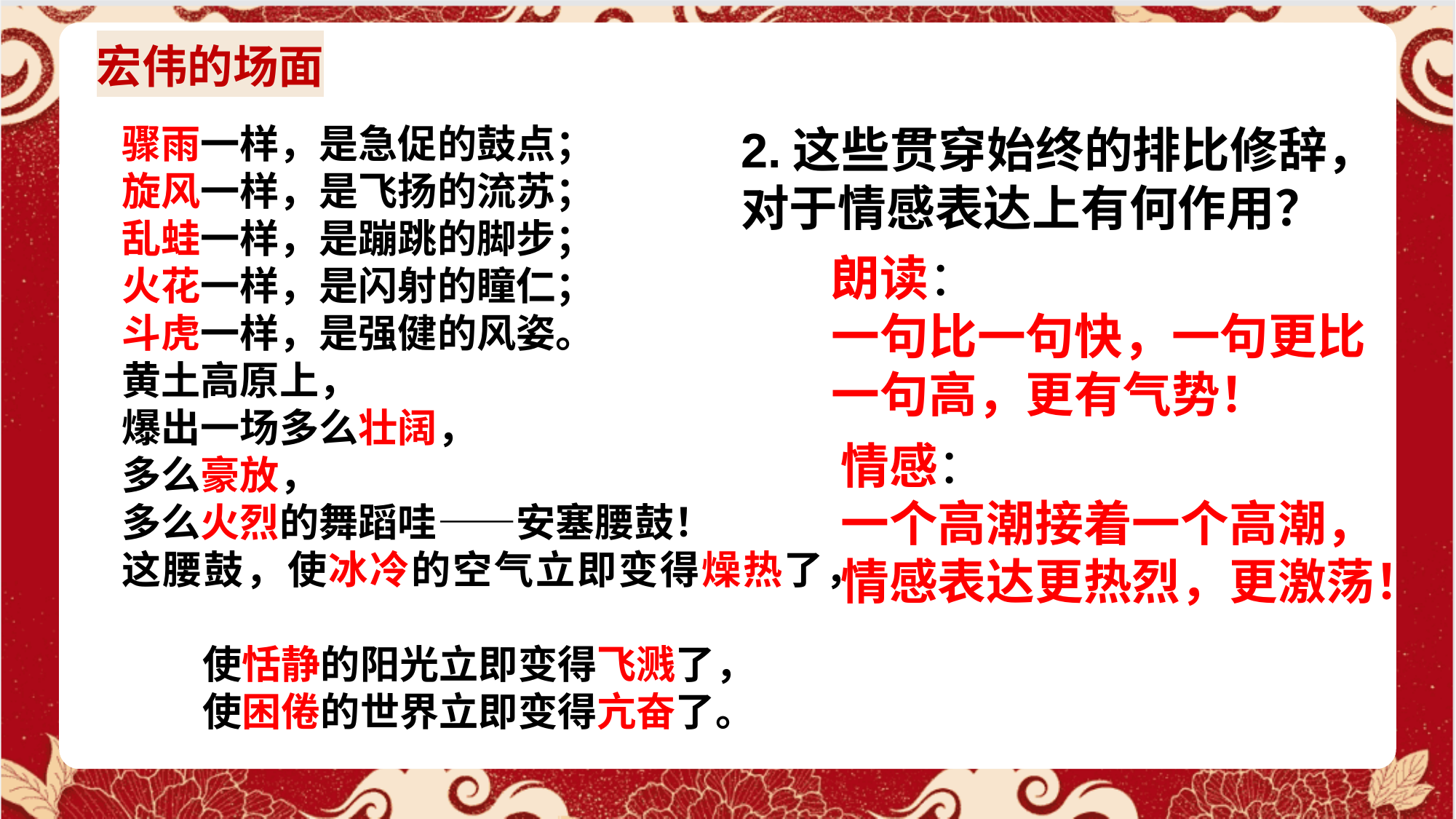

说说安塞腰鼓给了你什么样的感受？
宏伟的场面
骤雨一样，是急促的鼓点；
旋风一样，是飞扬的流苏；
乱蛙一样，是蹦跳的脚步；
火花一样，是闪射的瞳仁；
斗虎一样，是强健的风姿。
黄土高原上，
爆出一场多么壮阔，
多么豪放，
多么火烈的舞蹈哇——安塞腰鼓！
这腰鼓，使冰冷的空气立即变得燥热了，
        使恬静的阳光立即变得飞溅了，
        使困倦的世界立即变得亢奋了。
2.这些贯穿始终的排比修辞，对于情感表达上有何作用？
朗读：
一句比一句快，一句更比一句高，更有气势！
情感：
一个高潮接着一个高潮，情感表达更热烈，更激荡！